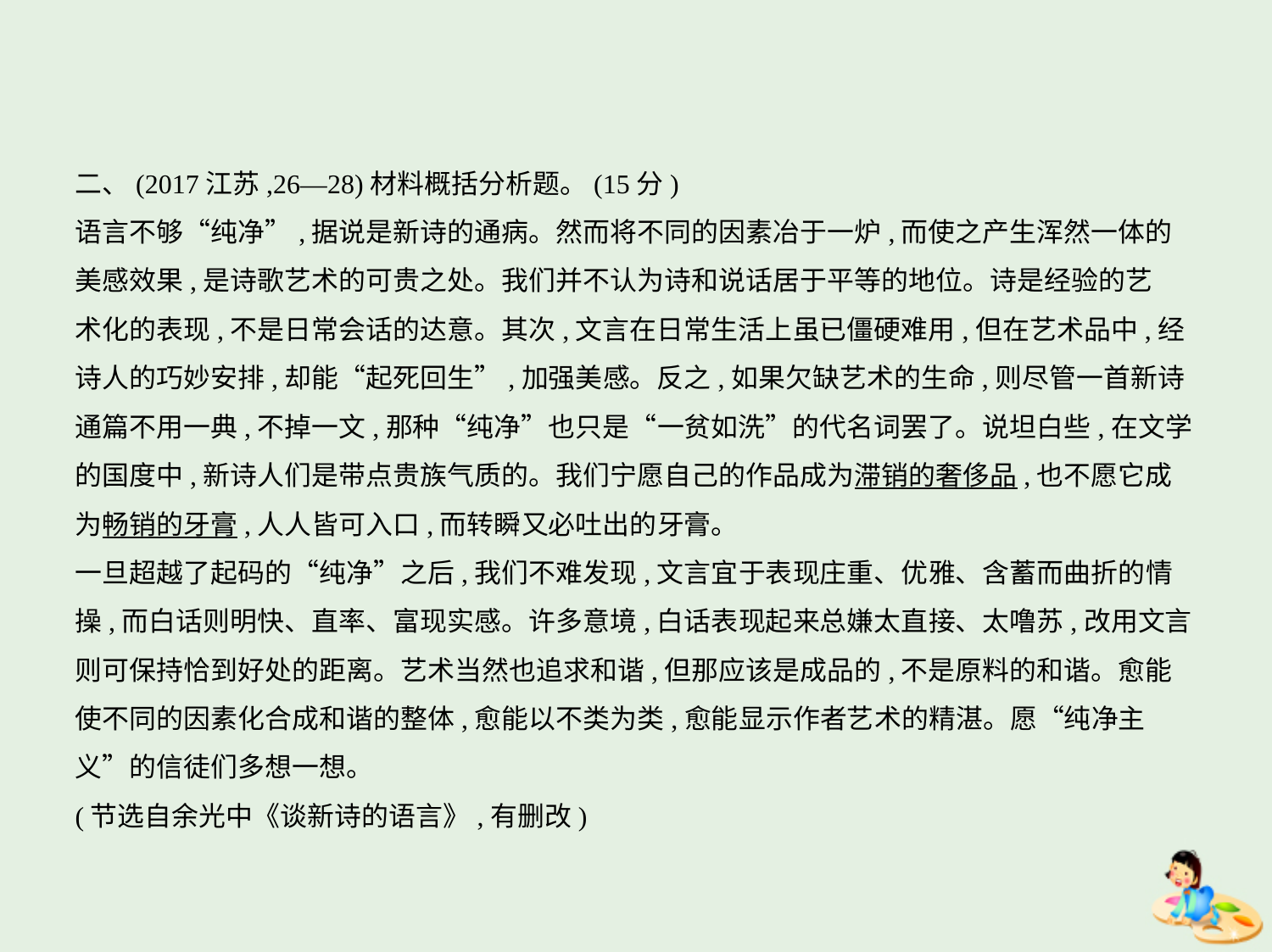

二、(2017江苏,26—28)材料概括分析题。(15分)
语言不够“纯净”,据说是新诗的通病。然而将不同的因素冶于一炉,而使之产生浑然一体的
美感效果,是诗歌艺术的可贵之处。我们并不认为诗和说话居于平等的地位。诗是经验的艺
术化的表现,不是日常会话的达意。其次,文言在日常生活上虽已僵硬难用,但在艺术品中,经
诗人的巧妙安排,却能“起死回生”,加强美感。反之,如果欠缺艺术的生命,则尽管一首新诗
通篇不用一典,不掉一文,那种“纯净”也只是“一贫如洗”的代名词罢了。说坦白些,在文学
的国度中,新诗人们是带点贵族气质的。我们宁愿自己的作品成为滞销的奢侈品,也不愿它成
为畅销的牙膏,人人皆可入口,而转瞬又必吐出的牙膏。
一旦超越了起码的“纯净”之后,我们不难发现,文言宜于表现庄重、优雅、含蓄而曲折的情
操,而白话则明快、直率、富现实感。许多意境,白话表现起来总嫌太直接、太噜苏,改用文言
则可保持恰到好处的距离。艺术当然也追求和谐,但那应该是成品的,不是原料的和谐。愈能
使不同的因素化合成和谐的整体,愈能以不类为类,愈能显示作者艺术的精湛。愿“纯净主
义”的信徒们多想一想。
(节选自余光中《谈新诗的语言》,有删改)